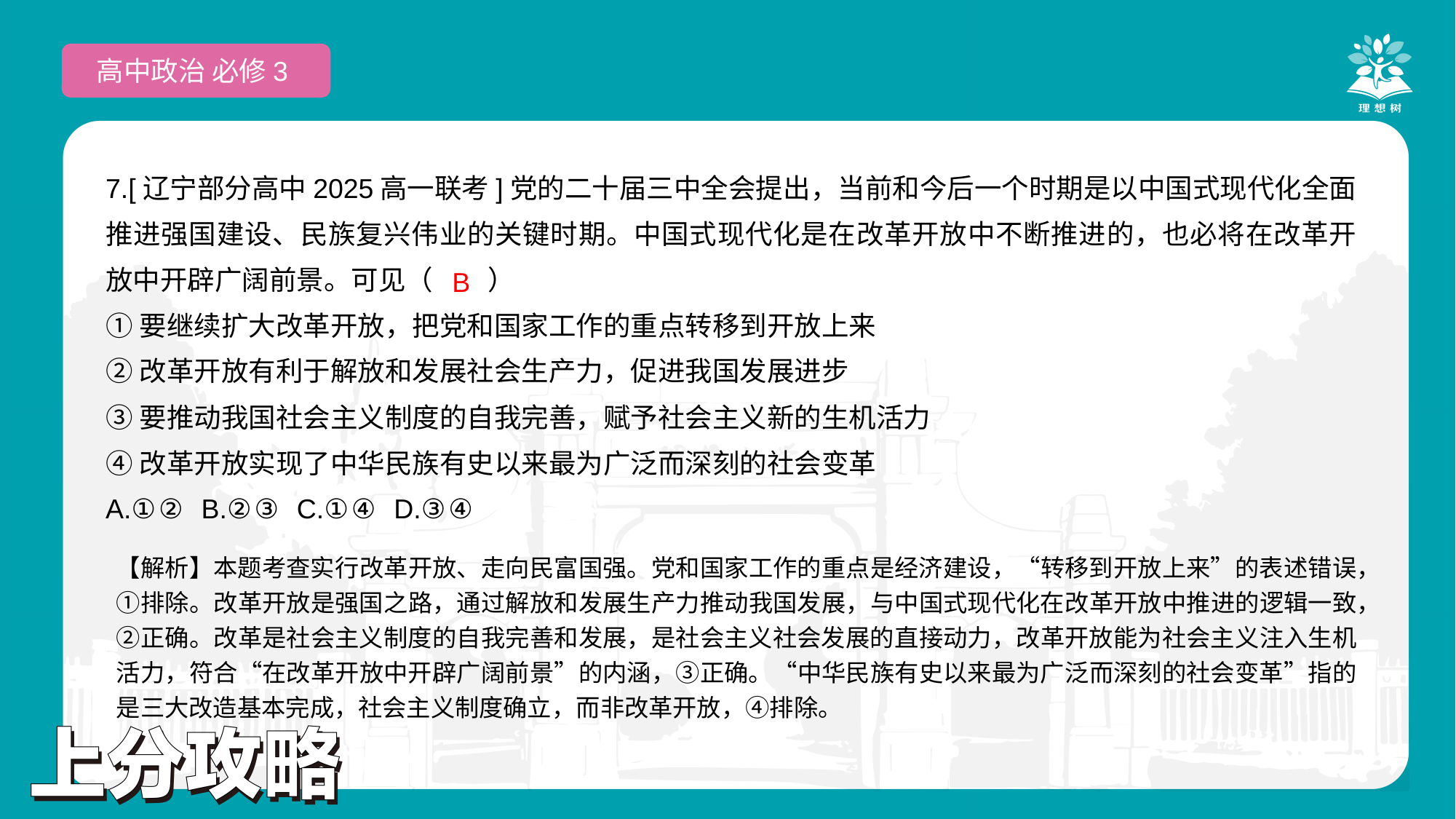

高中政治 必修3
7.[辽宁部分高中2025高一联考]党的二十届三中全会提出，当前和今后一个时期是以中国式现代化全面推进强国建设、民族复兴伟业的关键时期。中国式现代化是在改革开放中不断推进的，也必将在改革开放中开辟广阔前景。可见（　　）
①要继续扩大改革开放，把党和国家工作的重点转移到开放上来
②改革开放有利于解放和发展社会生产力，促进我国发展进步
③要推动我国社会主义制度的自我完善，赋予社会主义新的生机活力
④改革开放实现了中华民族有史以来最为广泛而深刻的社会变革
A.①②  B.②③  C.①④  D.③④
 B
【解析】本题考查实行改革开放、走向民富国强。党和国家工作的重点是经济建设，“转移到开放上来”的表述错误，①排除。改革开放是强国之路，通过解放和发展生产力推动我国发展，与中国式现代化在改革开放中推进的逻辑一致，②正确。改革是社会主义制度的自我完善和发展，是社会主义社会发展的直接动力，改革开放能为社会主义注入生机活力，符合“在改革开放中开辟广阔前景”的内涵，③正确。“中华民族有史以来最为广泛而深刻的社会变革”指的是三大改造基本完成，社会主义制度确立，而非改革开放，④排除。